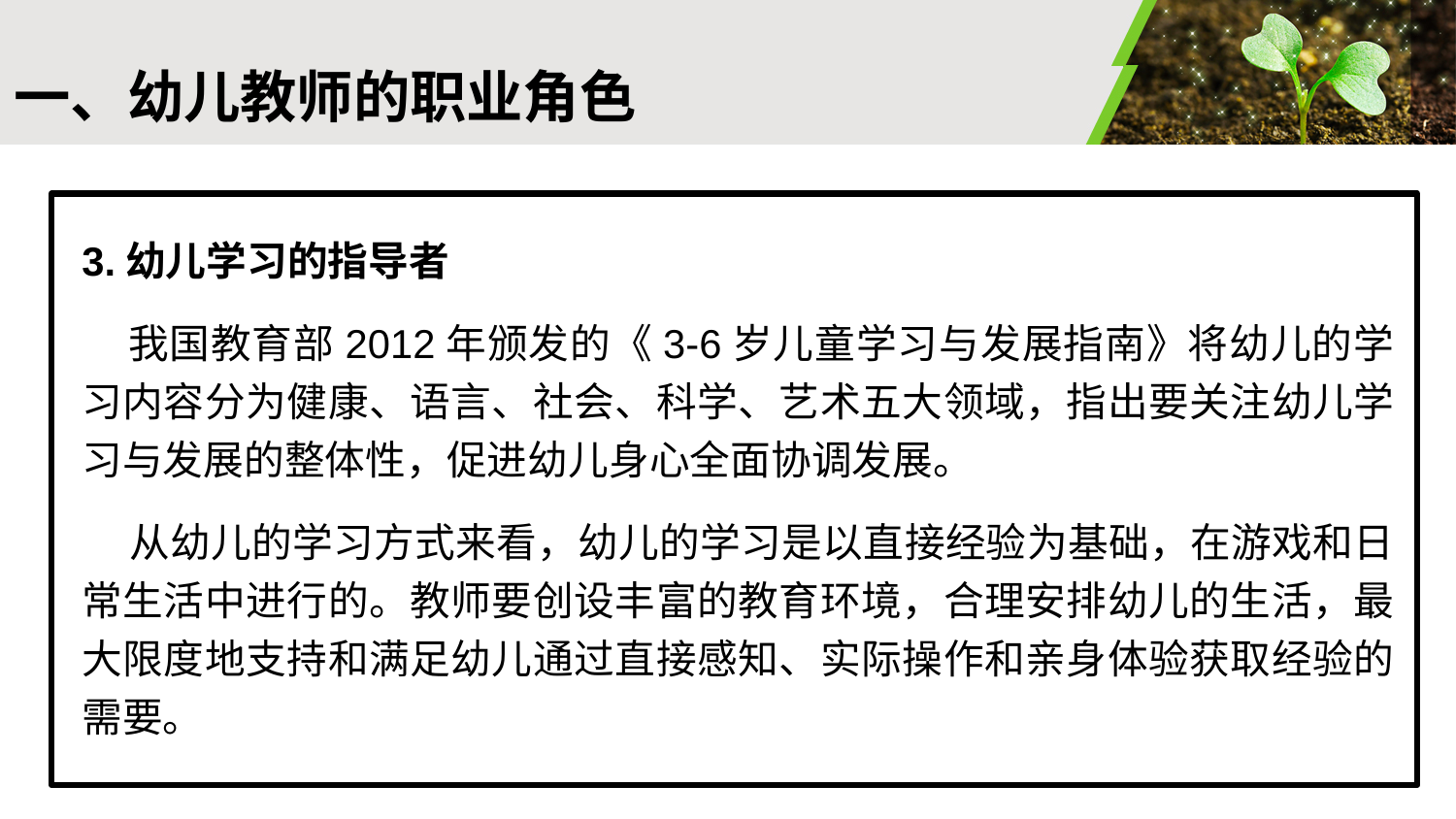

#
一、幼儿教师的职业角色

3.幼儿学习的指导者
    我国教育部2012年颁发的《3-6岁儿童学习与发展指南》将幼儿的学习内容分为健康、语言、社会、科学、艺术五大领域，指出要关注幼儿学习与发展的整体性，促进幼儿身心全面协调发展。
    从幼儿的学习方式来看，幼儿的学习是以直接经验为基础，在游戏和日常生活中进行的。教师要创设丰富的教育环境，合理安排幼儿的生活，最大限度地支持和满足幼儿通过直接感知、实际操作和亲身体验获取经验的需要。